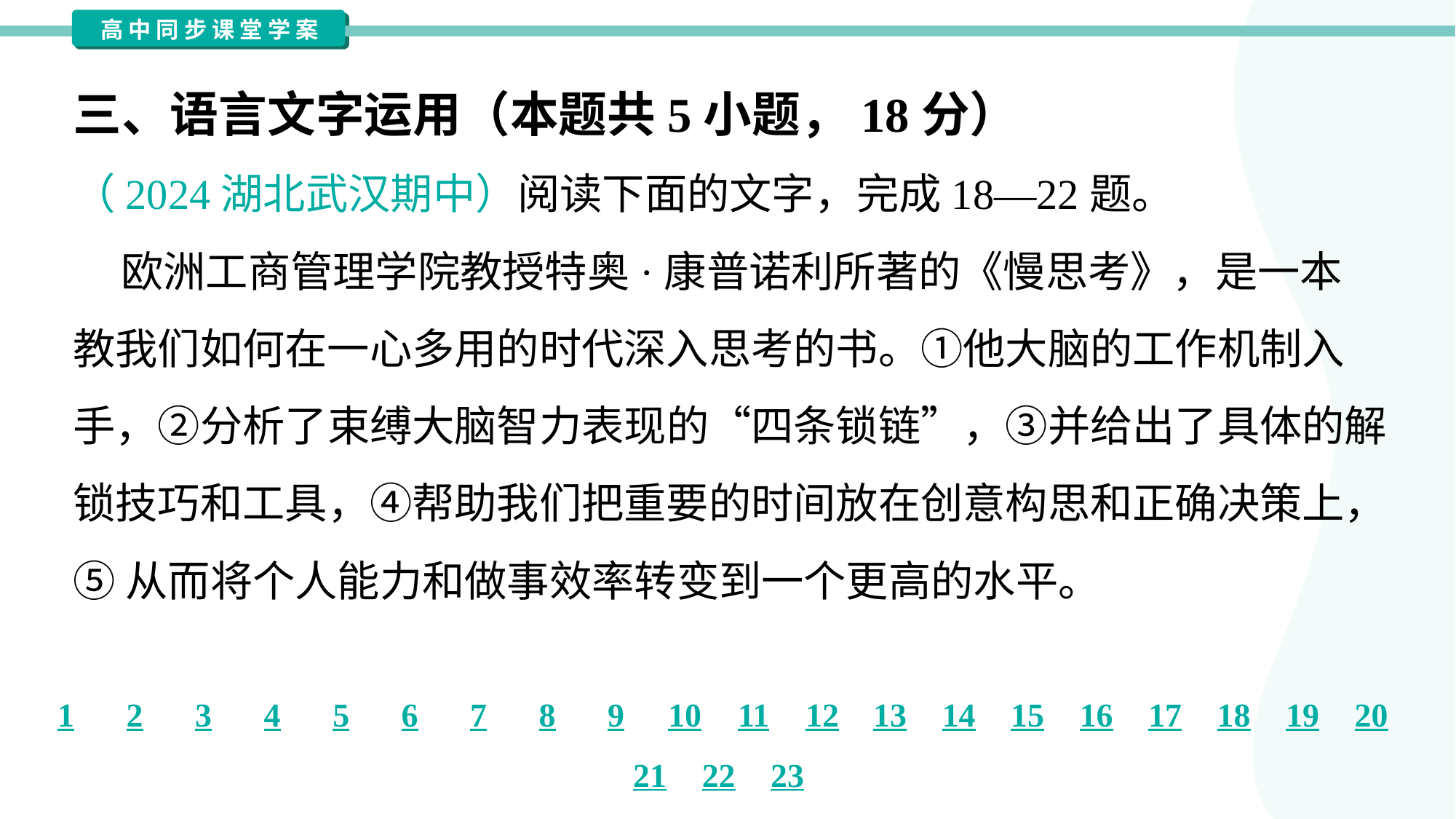

三、语言文字运用（本题共5小题，18分）
（2024湖北武汉期中）阅读下面的文字，完成18—22题。
    欧洲工商管理学院教授特奥·康普诺利所著的《慢思考》，是一本
教我们如何在一心多用的时代深入思考的书。①他大脑的工作机制入
手，②分析了束缚大脑智力表现的“四条锁链”，③并给出了具体的解
锁技巧和工具，④帮助我们把重要的时间放在创意构思和正确决策上，
⑤从而将个人能力和做事效率转变到一个更高的水平。